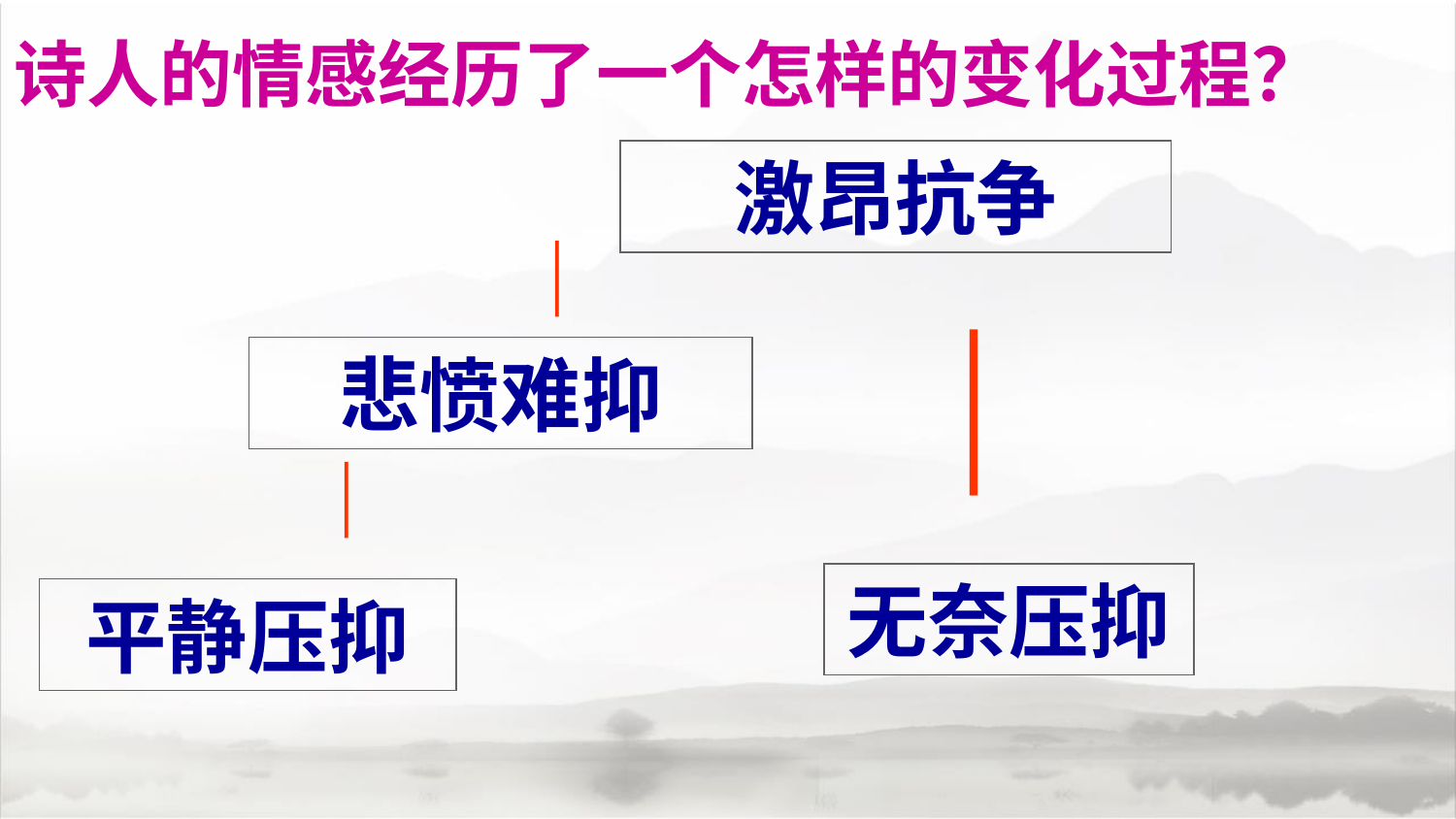

诗人的情感经历了一个怎样的变化过程？
激昂抗争
︱
︱
悲愤难抑
︱
无奈压抑
平静压抑